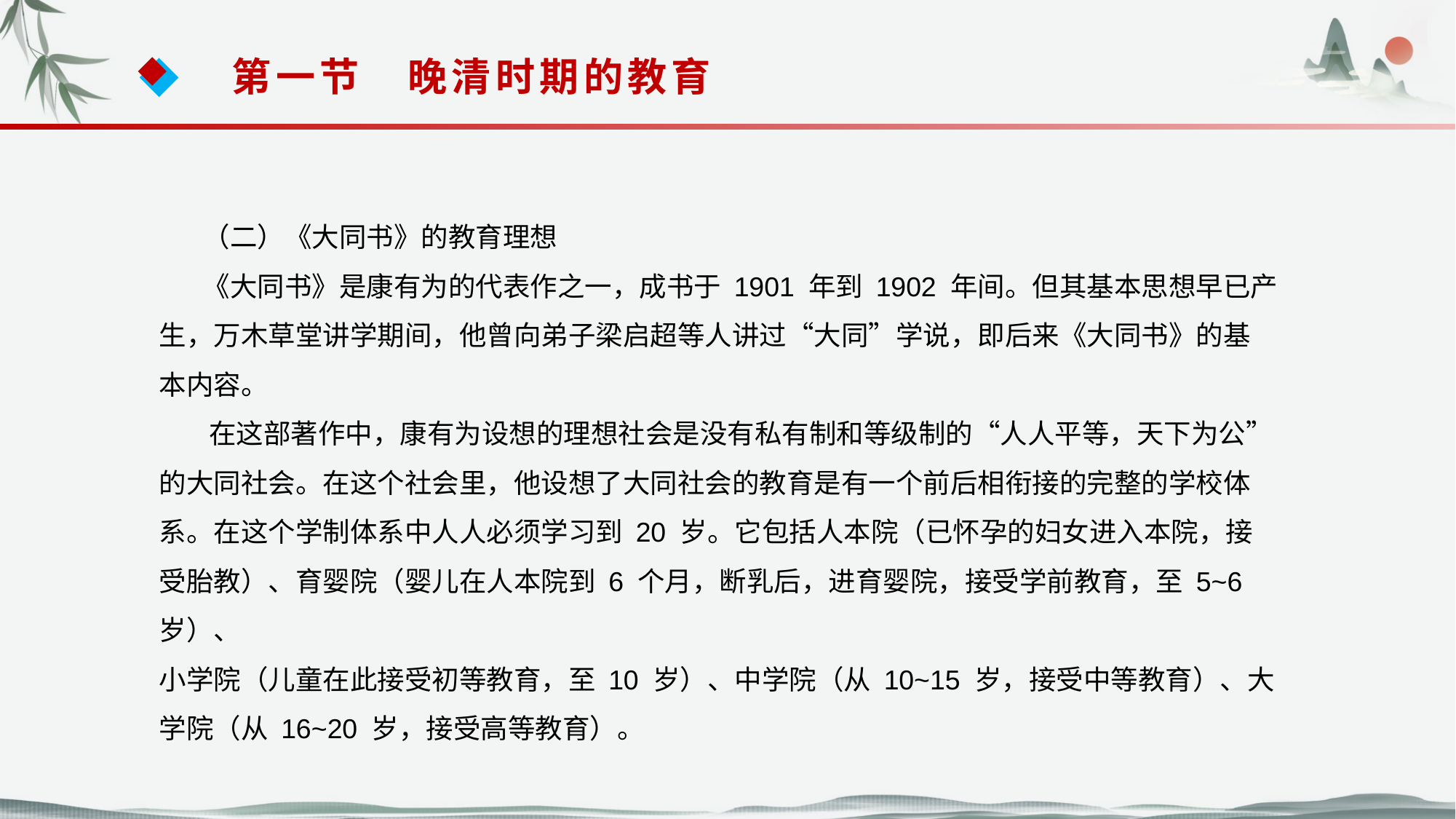

第一节　晚清时期的教育

      （二）《大同书》的教育理想
      《大同书》是康有为的代表作之一，成书于 1901 年到 1902 年间。但其基本思想早已产
生，万木草堂讲学期间，他曾向弟子梁启超等人讲过“大同”学说，即后来《大同书》的基
本内容。
       在这部著作中，康有为设想的理想社会是没有私有制和等级制的“人人平等，天下为公”
的大同社会。在这个社会里，他设想了大同社会的教育是有一个前后相衔接的完整的学校体
系。在这个学制体系中人人必须学习到 20 岁。它包括人本院（已怀孕的妇女进入本院，接
受胎教）、育婴院（婴儿在人本院到 6 个月，断乳后，进育婴院，接受学前教育，至 5~6 岁）、
小学院（儿童在此接受初等教育，至 10 岁）、中学院（从 10~15 岁，接受中等教育）、大学院（从 16~20 岁，接受高等教育）。